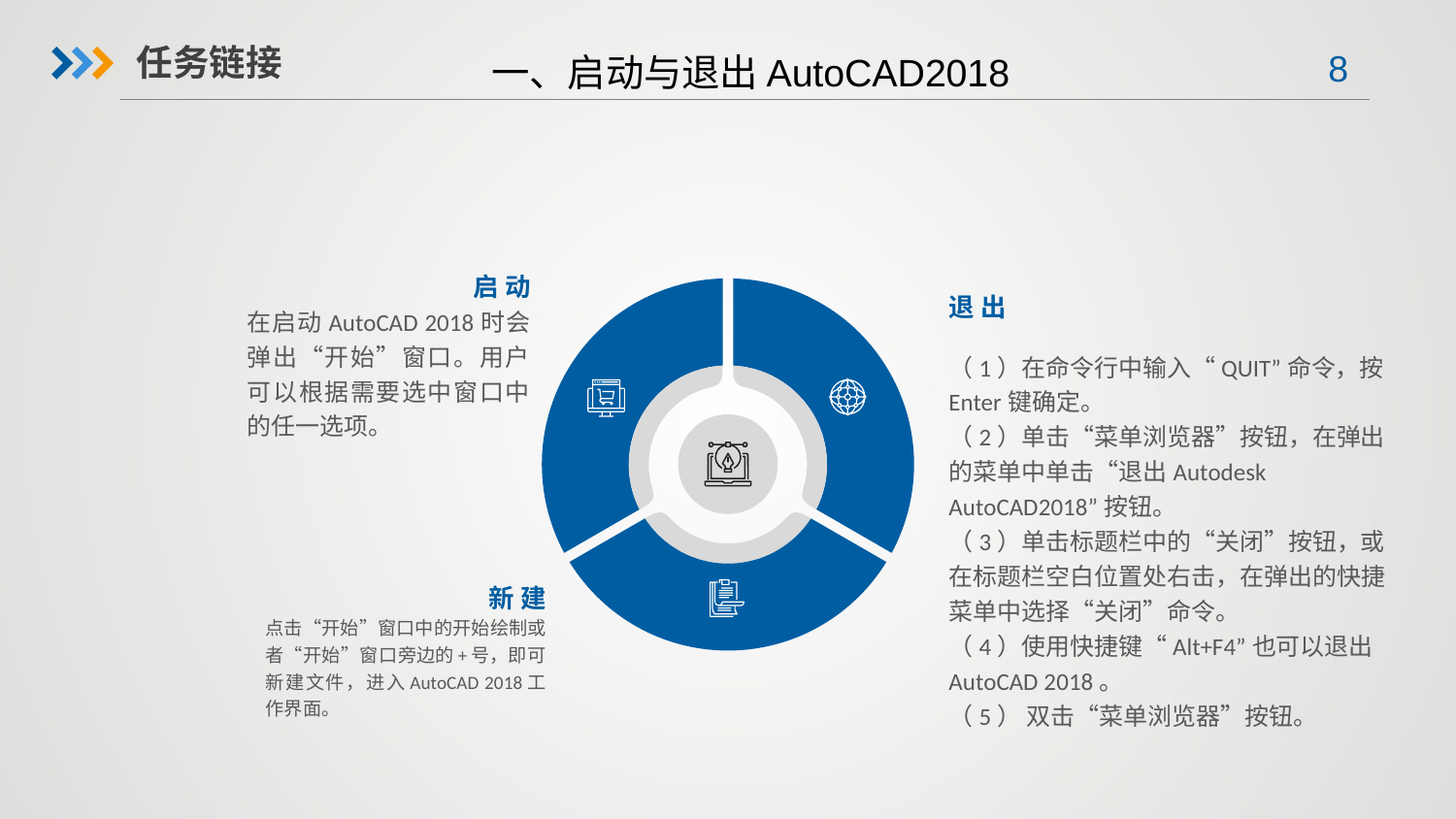

一、启动与退出AutoCAD2018
任务链接
启动
退出

在启动AutoCAD 2018时会弹出“开始”窗口。用户可以根据需要选中窗口中的任一选项。
（1）在命令行中输入“QUIT”命令，按Enter键确定。
（2）单击“菜单浏览器”按钮，在弹出的菜单中单击“退出Autodesk AutoCAD2018”按钮。
（3）单击标题栏中的“关闭”按钮，或在标题栏空白位置处右击，在弹出的快捷菜单中选择“关闭”命令。
（4）使用快捷键“Alt+F4”也可以退出AutoCAD 2018。
（5） 双击“菜单浏览器”按钮。

新建

点击“开始”窗口中的开始绘制或者“开始”窗口旁边的+号，即可新建文件，进入AutoCAD 2018工作界面。